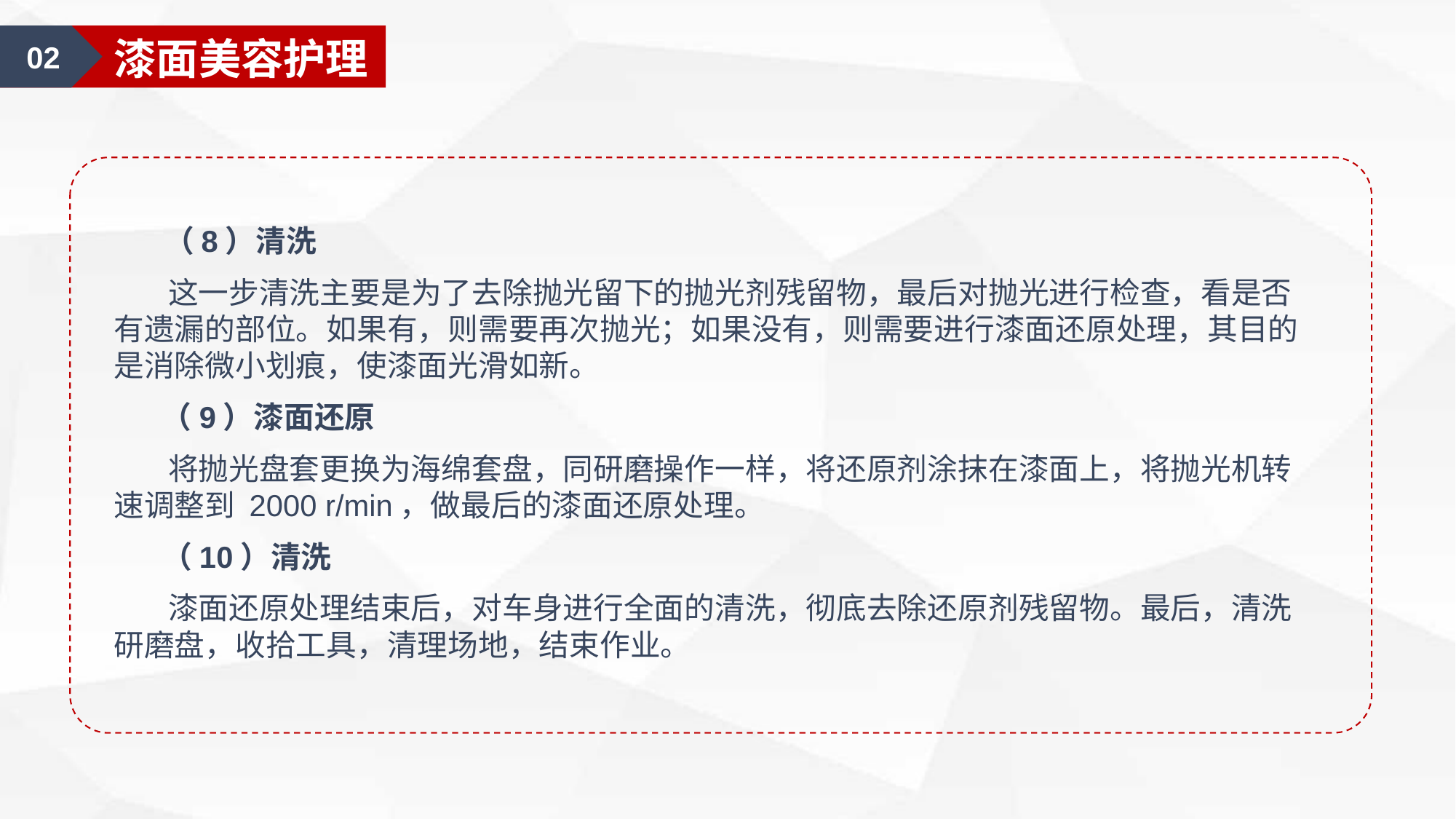

02
漆面美容护理

       （8）清洗
       这一步清洗主要是为了去除抛光留下的抛光剂残留物，最后对抛光进行检查，看是否有遗漏的部位。如果有，则需要再次抛光；如果没有，则需要进行漆面还原处理，其目的是消除微小划痕，使漆面光滑如新。
      （9）漆面还原
       将抛光盘套更换为海绵套盘，同研磨操作一样，将还原剂涂抹在漆面上，将抛光机转速调整到 2000 r/min，做最后的漆面还原处理。
      （10）清洗
       漆面还原处理结束后，对车身进行全面的清洗，彻底去除还原剂残留物。最后，清洗研磨盘，收拾工具，清理场地，结束作业。